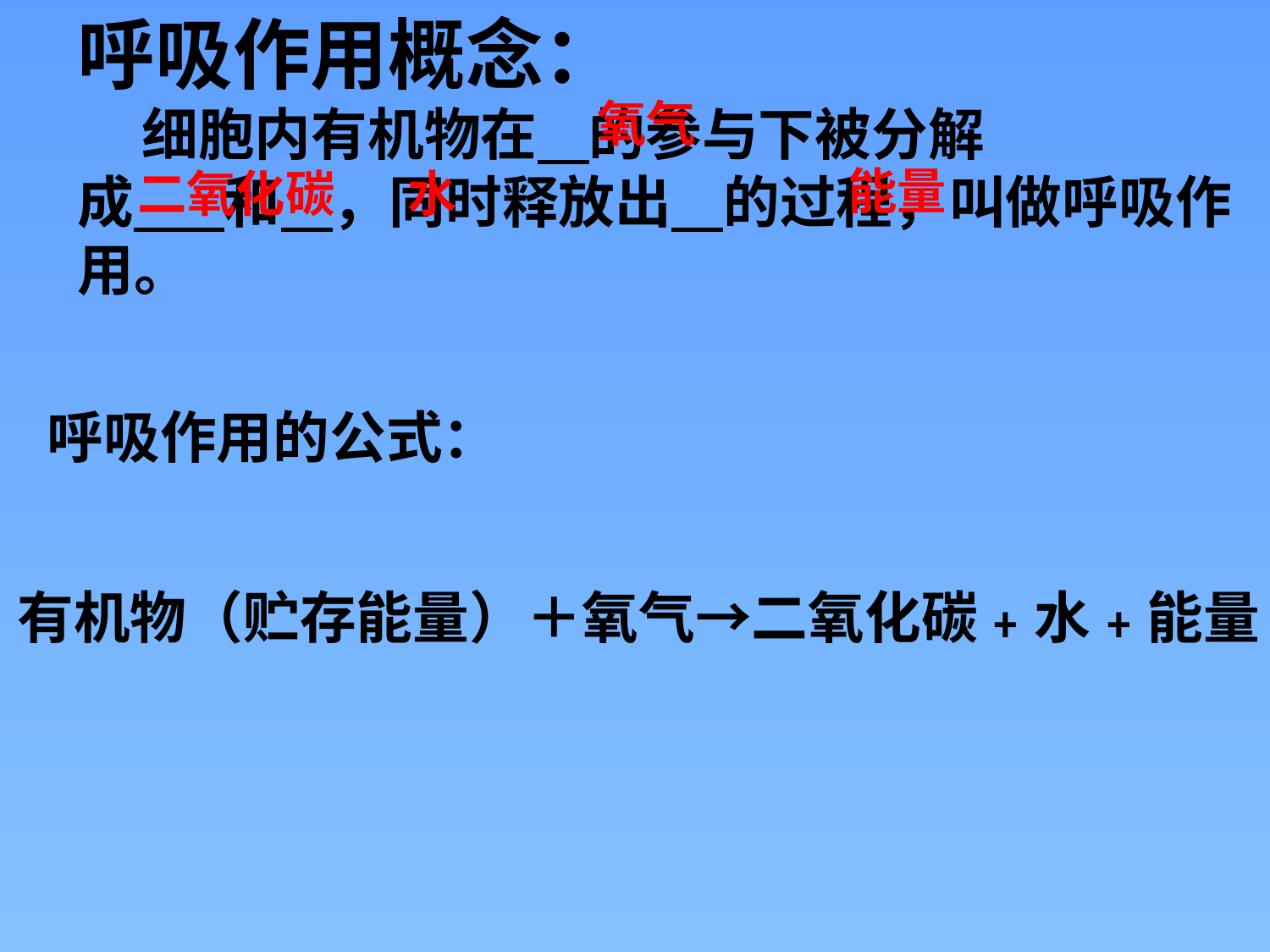

呼吸作用概念：
    细胞内有机物在    的参与下被分解
成       和    ，同时释放出    的过程，叫做呼吸作用。

氧气
能量
二氧化碳
水

呼吸作用的公式：
有机物（贮存能量）＋氧气→二氧化碳﹢水﹢能量